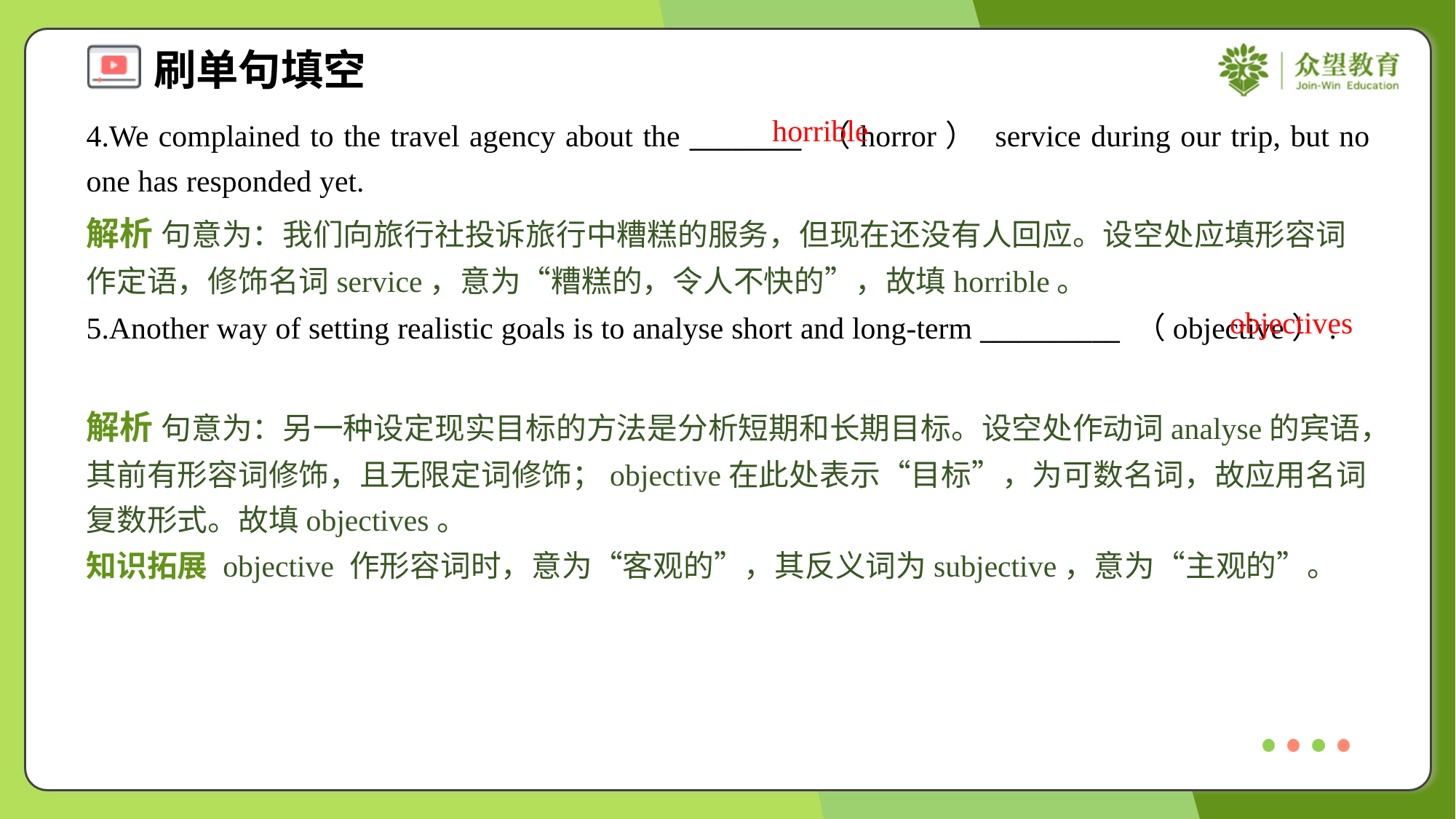

horrible
4.We complained to the travel agency about the ________ （horror） service during our trip, but no one has responded yet.
解析 句意为：我们向旅行社投诉旅行中糟糕的服务，但现在还没有人回应。设空处应填形容词作定语，修饰名词service，意为“糟糕的，令人不快的”，故填horrible。
objectives
5.Another way of setting realistic goals is to analyse short and long-term __________ （objective）.
解析 句意为：另一种设定现实目标的方法是分析短期和长期目标。设空处作动词analyse的宾语，其前有形容词修饰，且无限定词修饰；objective在此处表示“目标”，为可数名词，故应用名词复数形式。故填objectives。
知识拓展 objective 作形容词时，意为“客观的”，其反义词为subjective，意为“主观的”。